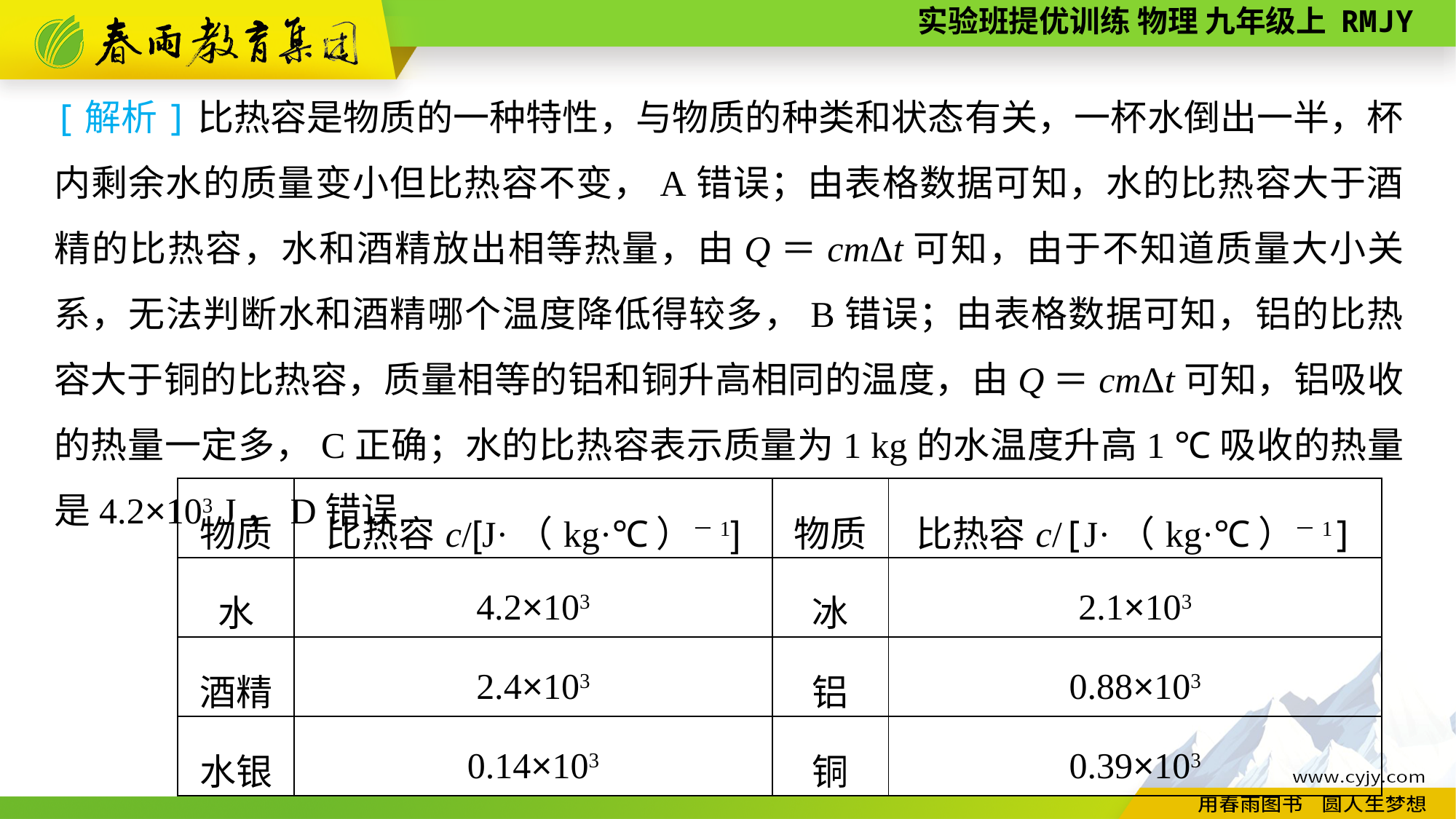

[解析]比热容是物质的一种特性，与物质的种类和状态有关，一杯水倒出一半，杯内剩余水的质量变小但比热容不变，A错误；由表格数据可知，水的比热容大于酒精的比热容，水和酒精放出相等热量，由Q＝cmΔt可知，由于不知道质量大小关系，无法判断水和酒精哪个温度降低得较多，B错误；由表格数据可知，铝的比热容大于铜的比热容，质量相等的铝和铜升高相同的温度，由Q＝cmΔt可知，铝吸收的热量一定多，C正确；水的比热容表示质量为1 kg的水温度升高1 ℃吸收的热量是4.2×103 J，D错误.
| 物质 | 比热容c/[J·（kg·℃）－1] | 物质 | 比热容c/[J·（kg·℃）－1] |
| --- | --- | --- | --- |
| 水 | 4.2×103 | 冰 | 2.1×103 |
| 酒精 | 2.4×103 | 铝 | 0.88×103 |
| 水银 | 0.14×103 | 铜 | 0.39×103 |